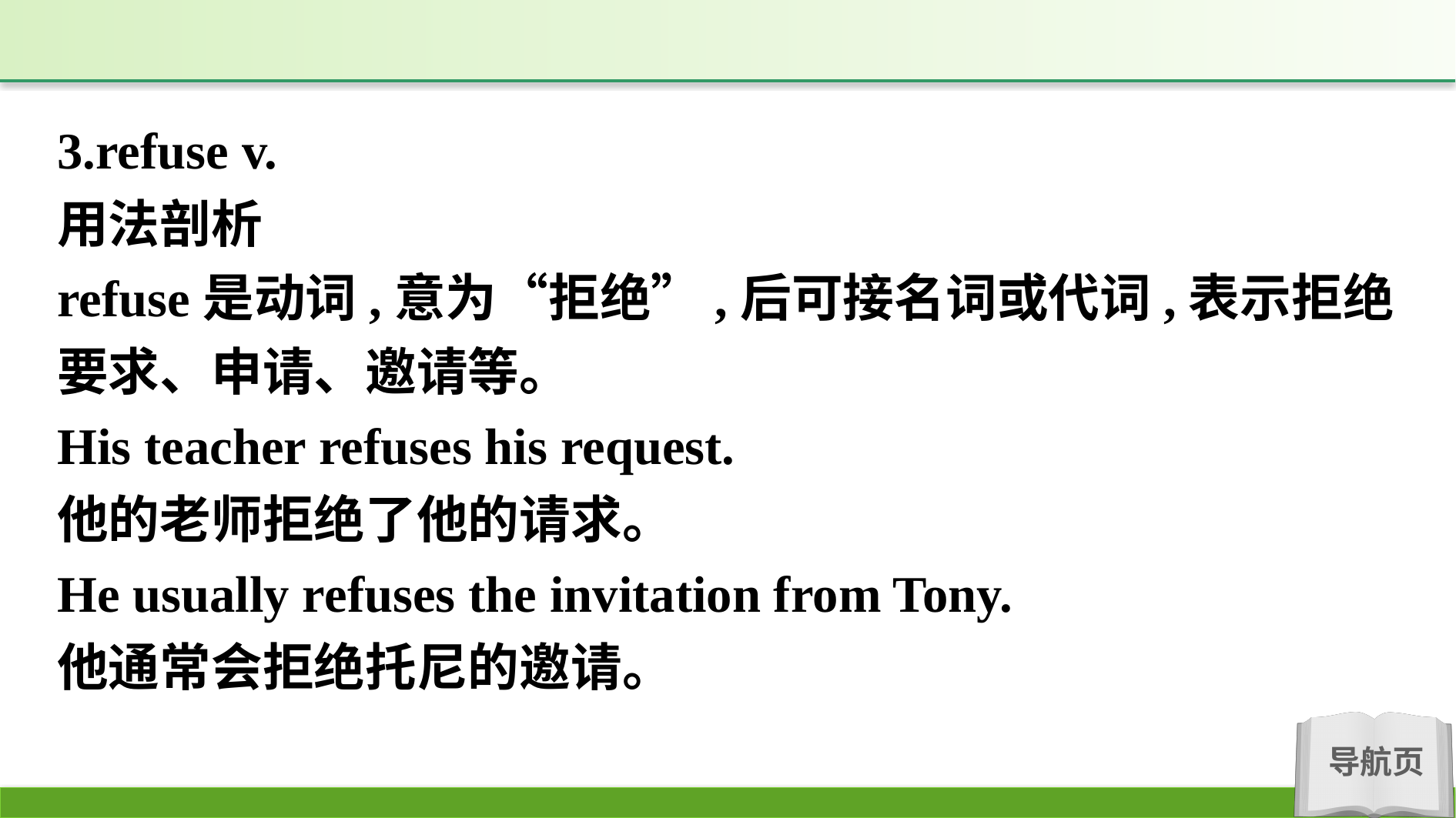

3.refuse v.
用法剖析
refuse是动词,意为“拒绝”,后可接名词或代词,表示拒绝要求、申请、邀请等。
His teacher refuses his request.
他的老师拒绝了他的请求。
He usually refuses the invitation from Tony.
他通常会拒绝托尼的邀请。